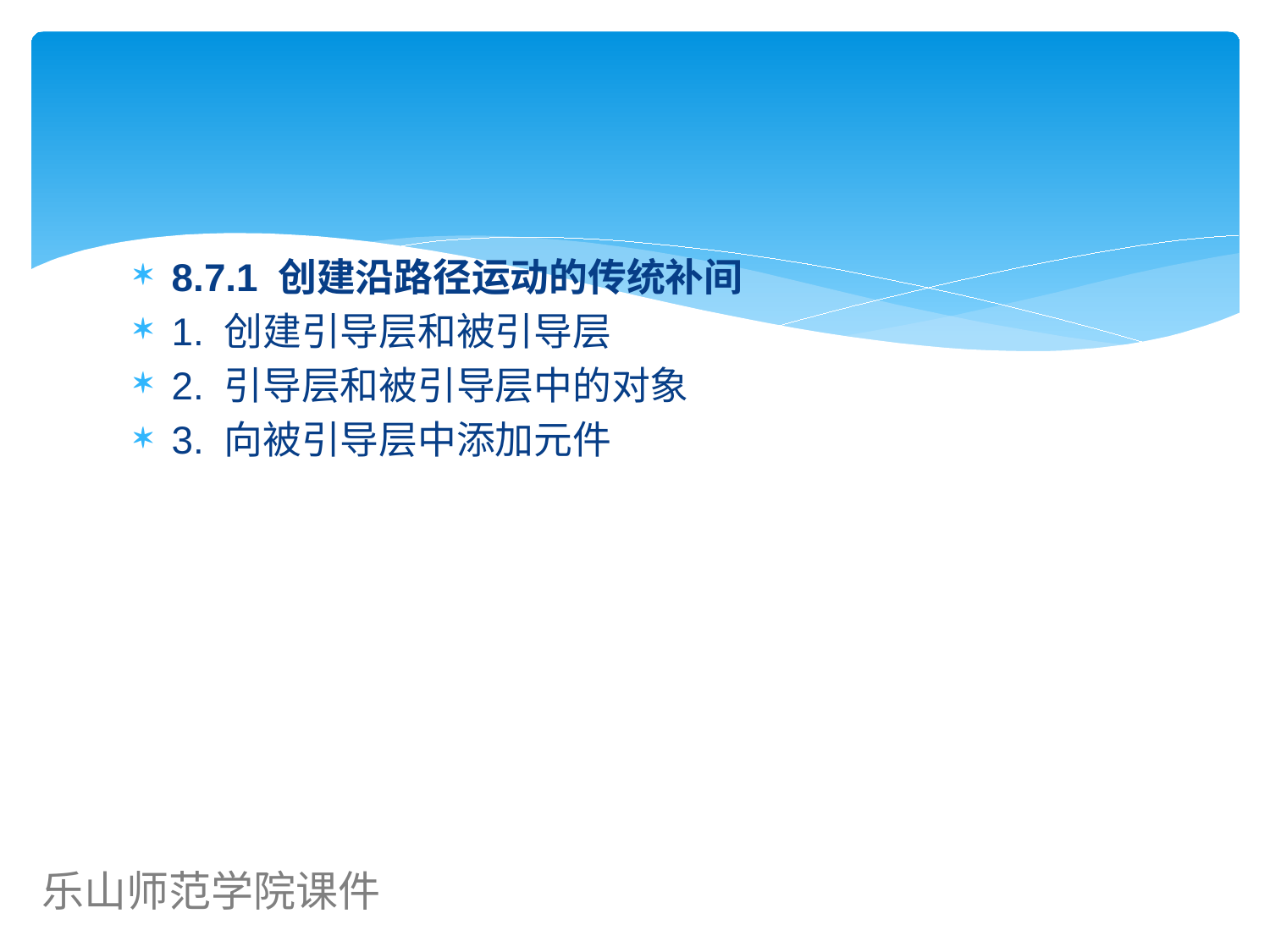

8.7.1 创建沿路径运动的传统补间
1. 创建引导层和被引导层
2. 引导层和被引导层中的对象
3. 向被引导层中添加元件